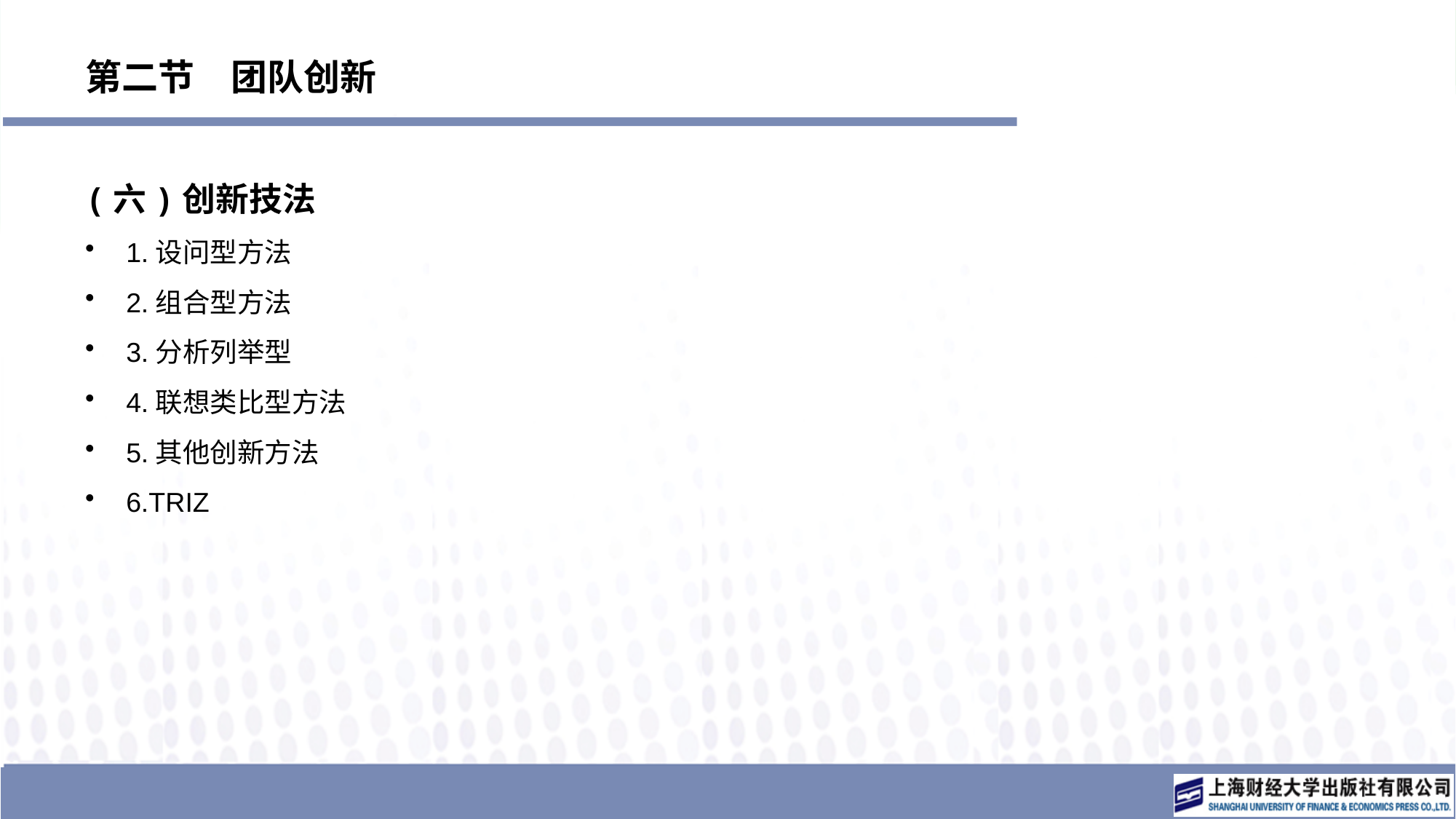

# 第二节　团队创新
(六)创新技法
1.设问型方法
2.组合型方法
3.分析列举型
4.联想类比型方法
5.其他创新方法
6.TRIZ